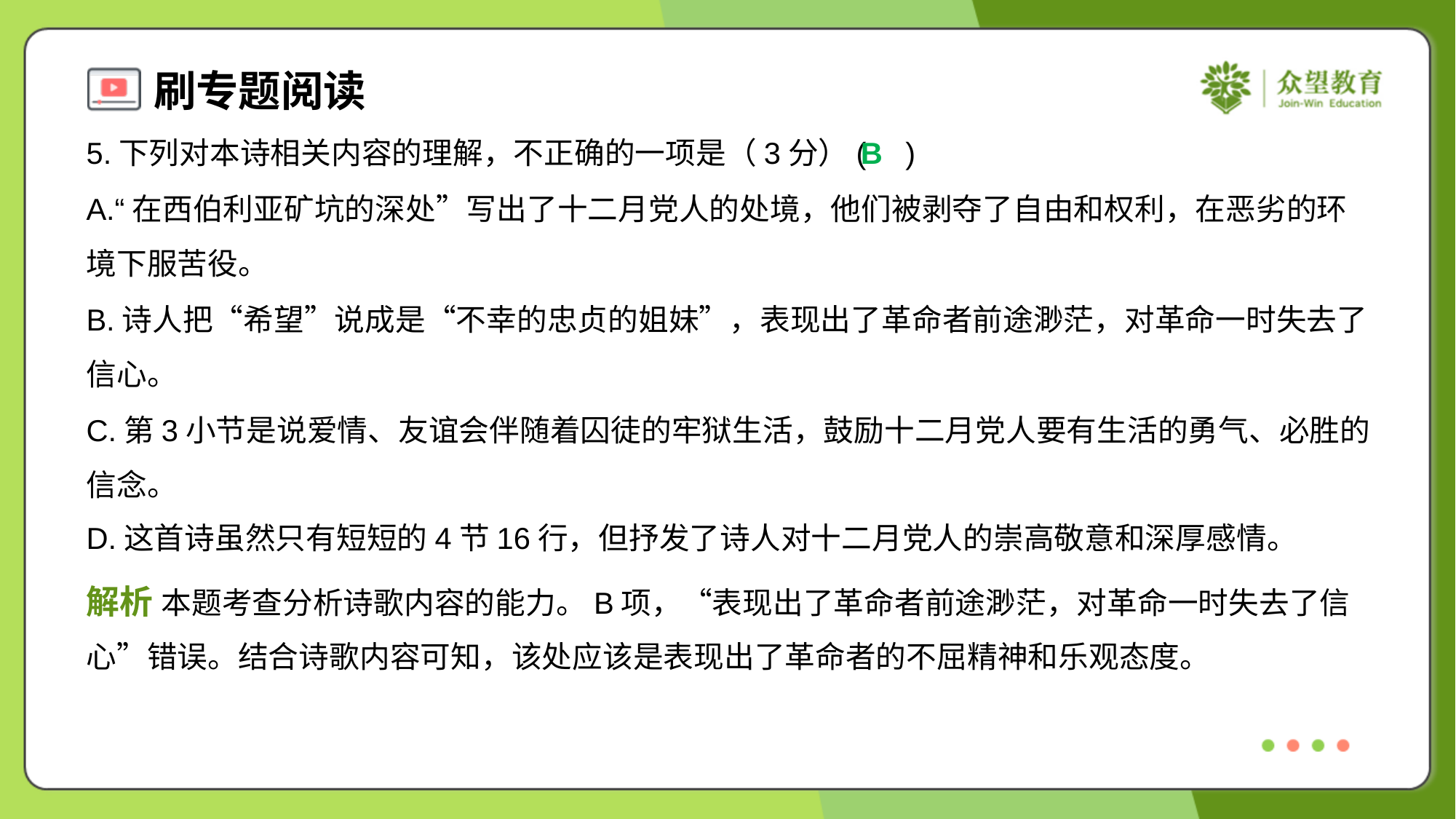

5.下列对本诗相关内容的理解，不正确的一项是（3分）(     )
B
A.“在西伯利亚矿坑的深处”写出了十二月党人的处境，他们被剥夺了自由和权利，在恶劣的环
境下服苦役。
B.诗人把“希望”说成是“不幸的忠贞的姐妹”，表现出了革命者前途渺茫，对革命一时失去了
信心。
C.第3小节是说爱情、友谊会伴随着囚徒的牢狱生活，鼓励十二月党人要有生活的勇气、必胜的
信念。
D.这首诗虽然只有短短的4节16行，但抒发了诗人对十二月党人的崇高敬意和深厚感情。
解析 本题考查分析诗歌内容的能力。B项，“表现出了革命者前途渺茫，对革命一时失去了信
心”错误。结合诗歌内容可知，该处应该是表现出了革命者的不屈精神和乐观态度。